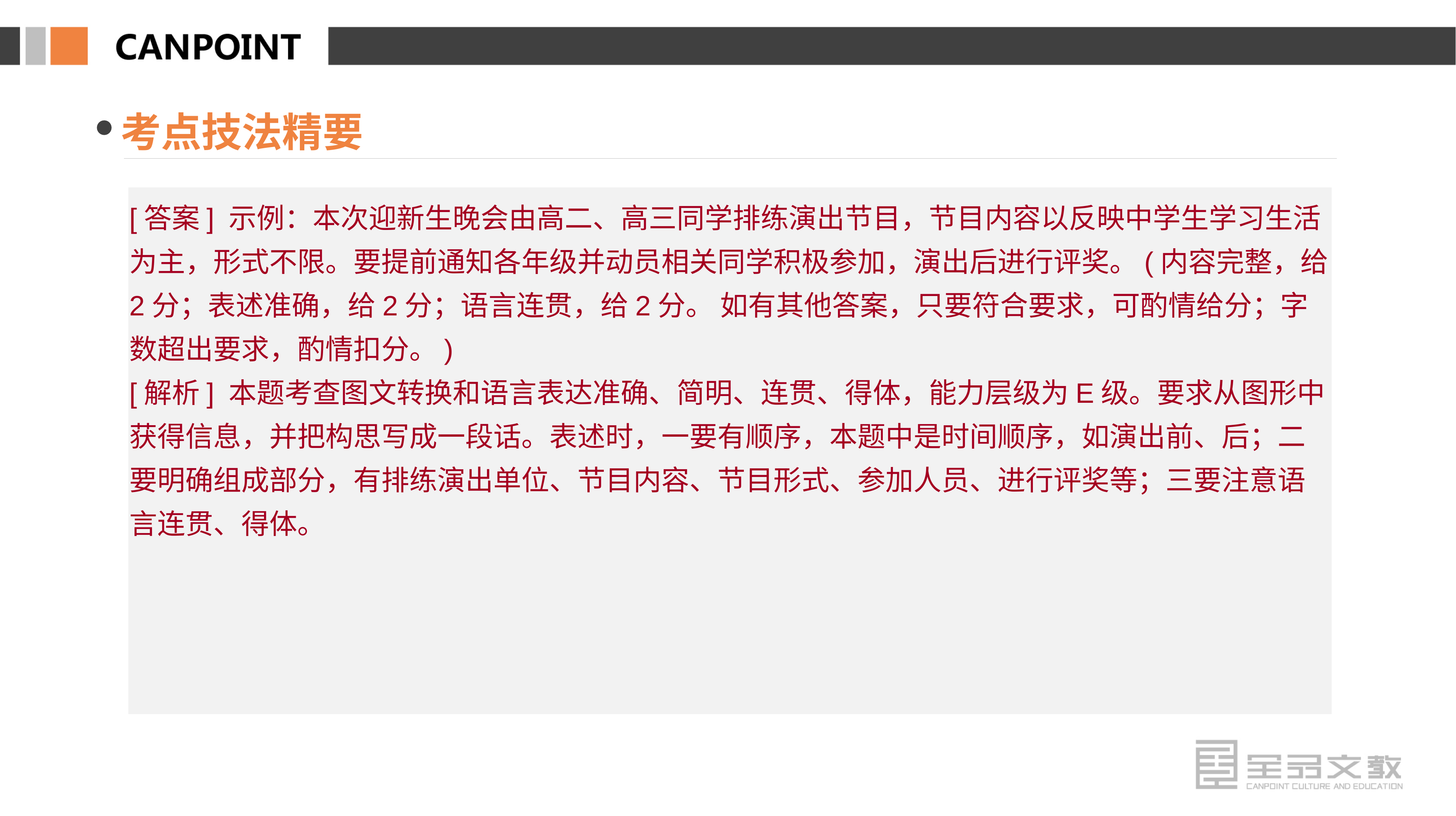

考点技法精要

[答案] 示例：本次迎新生晚会由高二、高三同学排练演出节目，节目内容以反映中学生学习生活为主，形式不限。要提前通知各年级并动员相关同学积极参加，演出后进行评奖。(内容完整，给2分；表述准确，给2分；语言连贯，给2分。 如有其他答案，只要符合要求，可酌情给分；字数超出要求，酌情扣分。)
[解析] 本题考查图文转换和语言表达准确、简明、连贯、得体，能力层级为E级。要求从图形中获得信息，并把构思写成一段话。表述时，一要有顺序，本题中是时间顺序，如演出前、后；二要明确组成部分，有排练演出单位、节目内容、节目形式、参加人员、进行评奖等；三要注意语言连贯、得体。